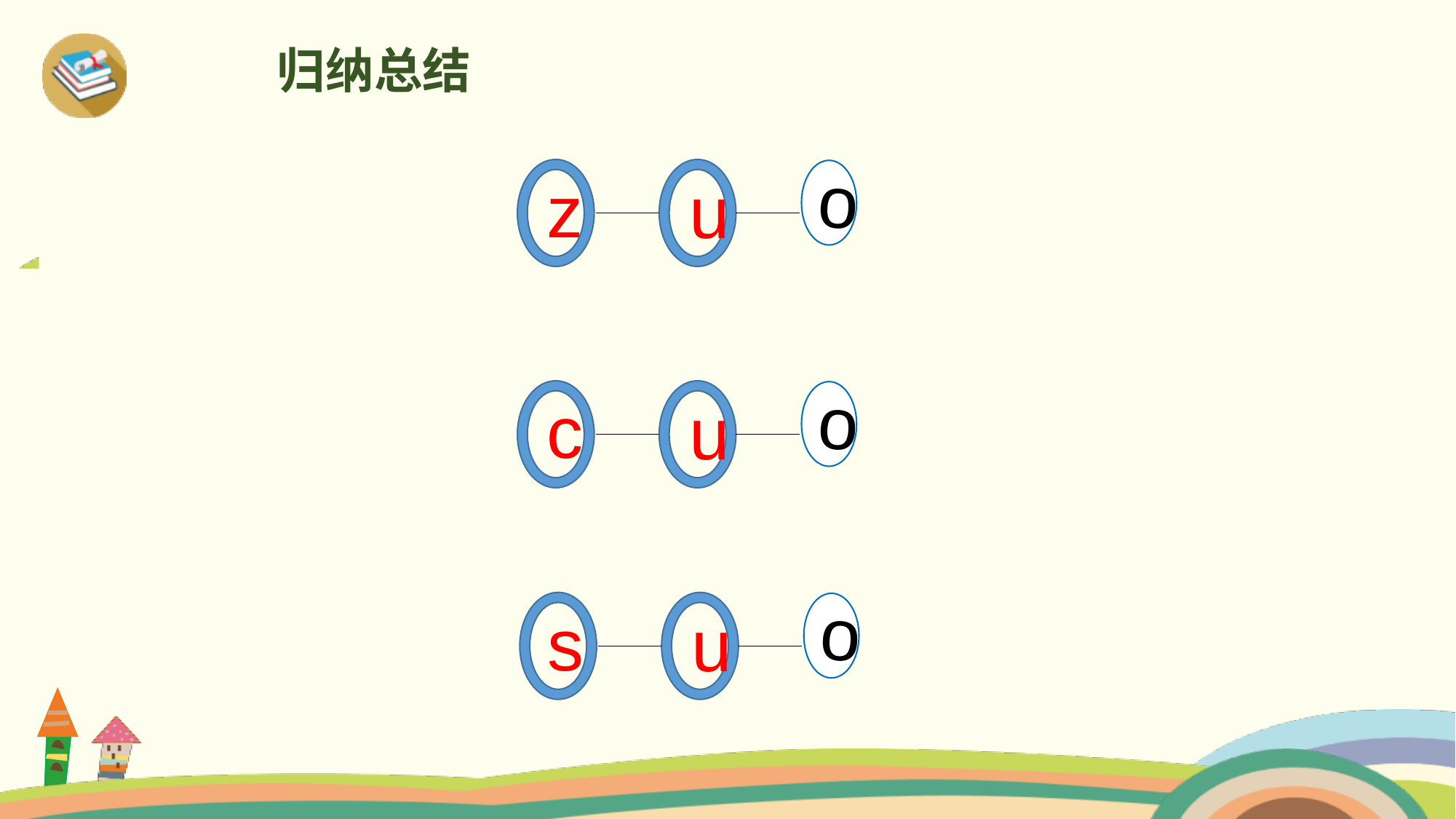

o

u

z

归纳总结
o

u

c

o

u

s